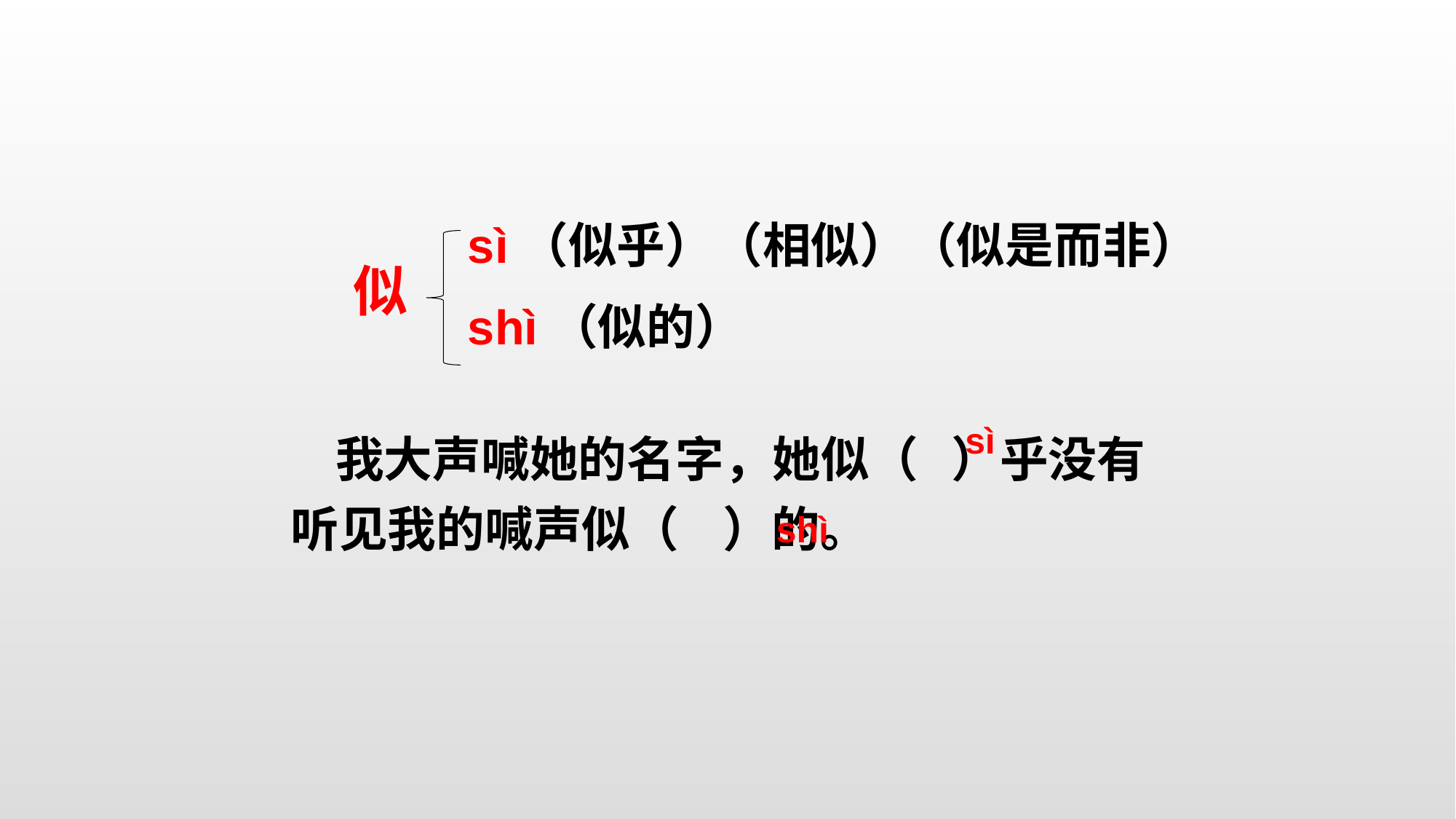

sì（似乎）（相似）（似是而非）
shì（似的）

似
   我大声喊她的名字，她似（   ）乎没有听见我的喊声似（    ）的。
sì
shì